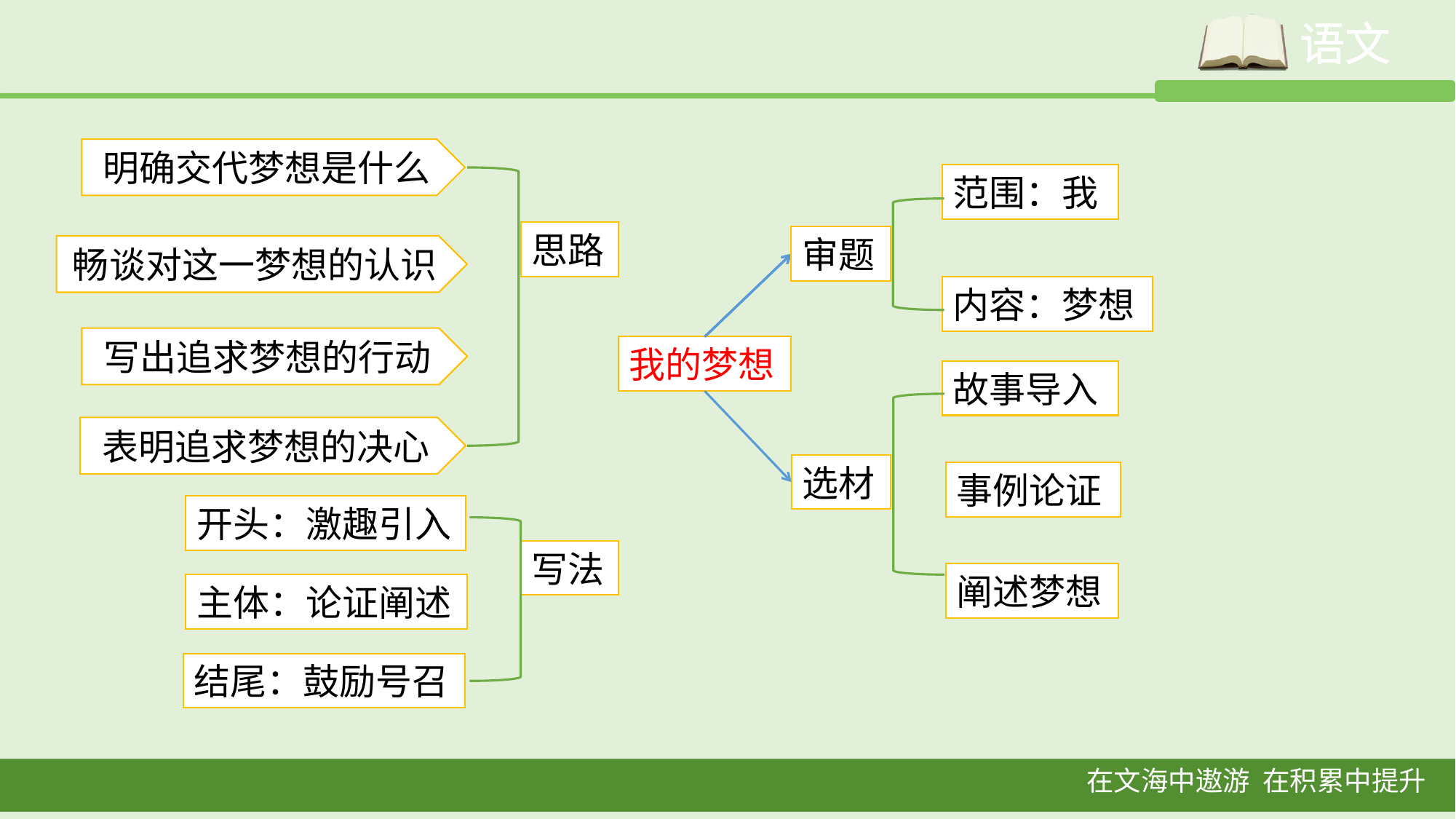

明确交代梦想是什么
范围：我

思路
审题
畅谈对这一梦想的认识
内容：梦想
写出追求梦想的行动
我的梦想
故事导入

表明追求梦想的决心
选材
事例论证
开头：激趣引入

写法
阐述梦想
主体：论证阐述
结尾：鼓励号召